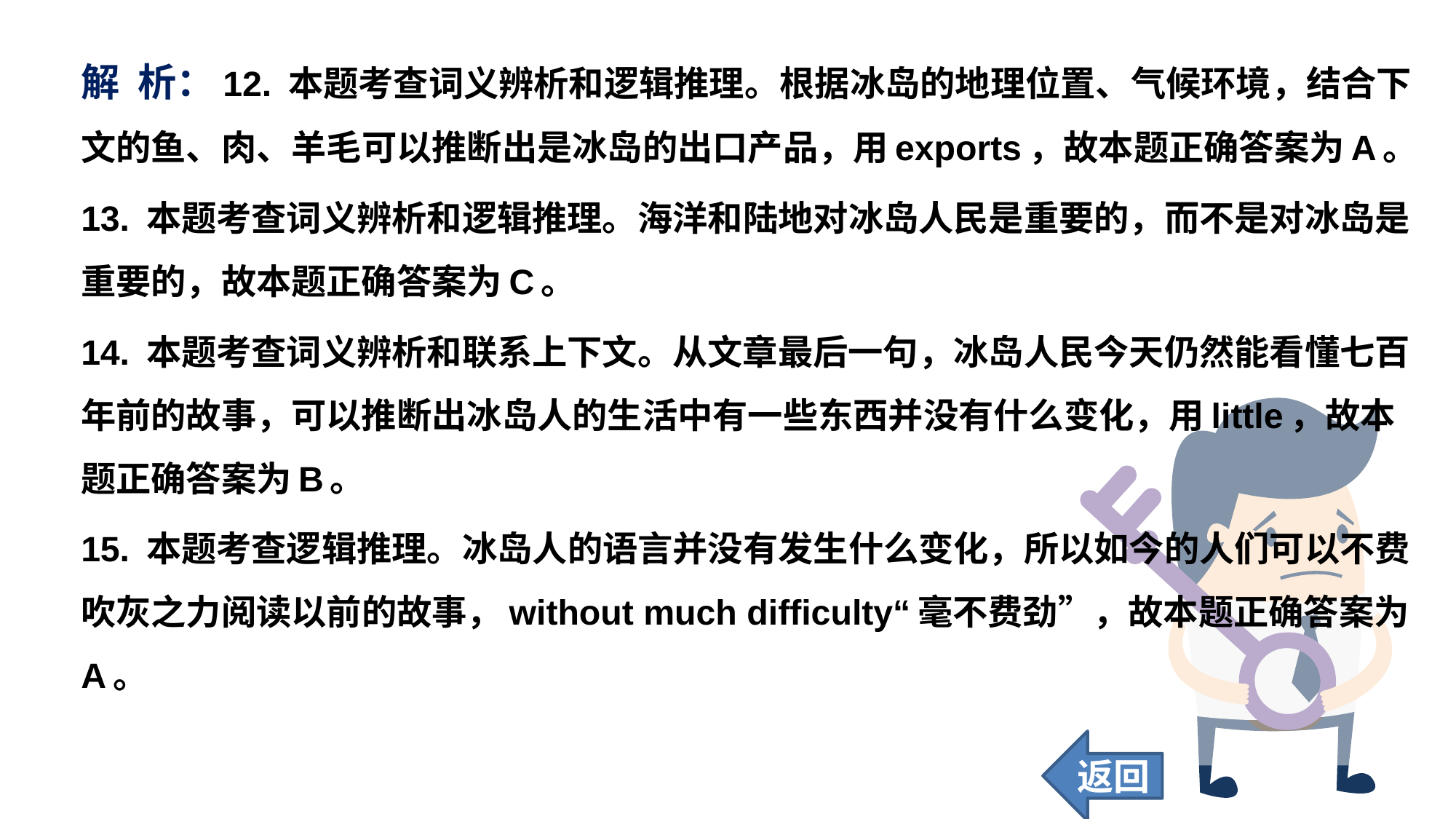

解  析：12. 本题考查词义辨析和逻辑推理。根据冰岛的地理位置、气候环境，结合下文的鱼、肉、羊毛可以推断出是冰岛的出口产品，用exports，故本题正确答案为A。
13. 本题考查词义辨析和逻辑推理。海洋和陆地对冰岛人民是重要的，而不是对冰岛是重要的，故本题正确答案为C。
14. 本题考查词义辨析和联系上下文。从文章最后一句，冰岛人民今天仍然能看懂七百年前的故事，可以推断出冰岛人的生活中有一些东西并没有什么变化，用little，故本题正确答案为B。
15. 本题考查逻辑推理。冰岛人的语言并没有发生什么变化，所以如今的人们可以不费吹灰之力阅读以前的故事，without much difficulty“毫不费劲”，故本题正确答案为A。

返回
77